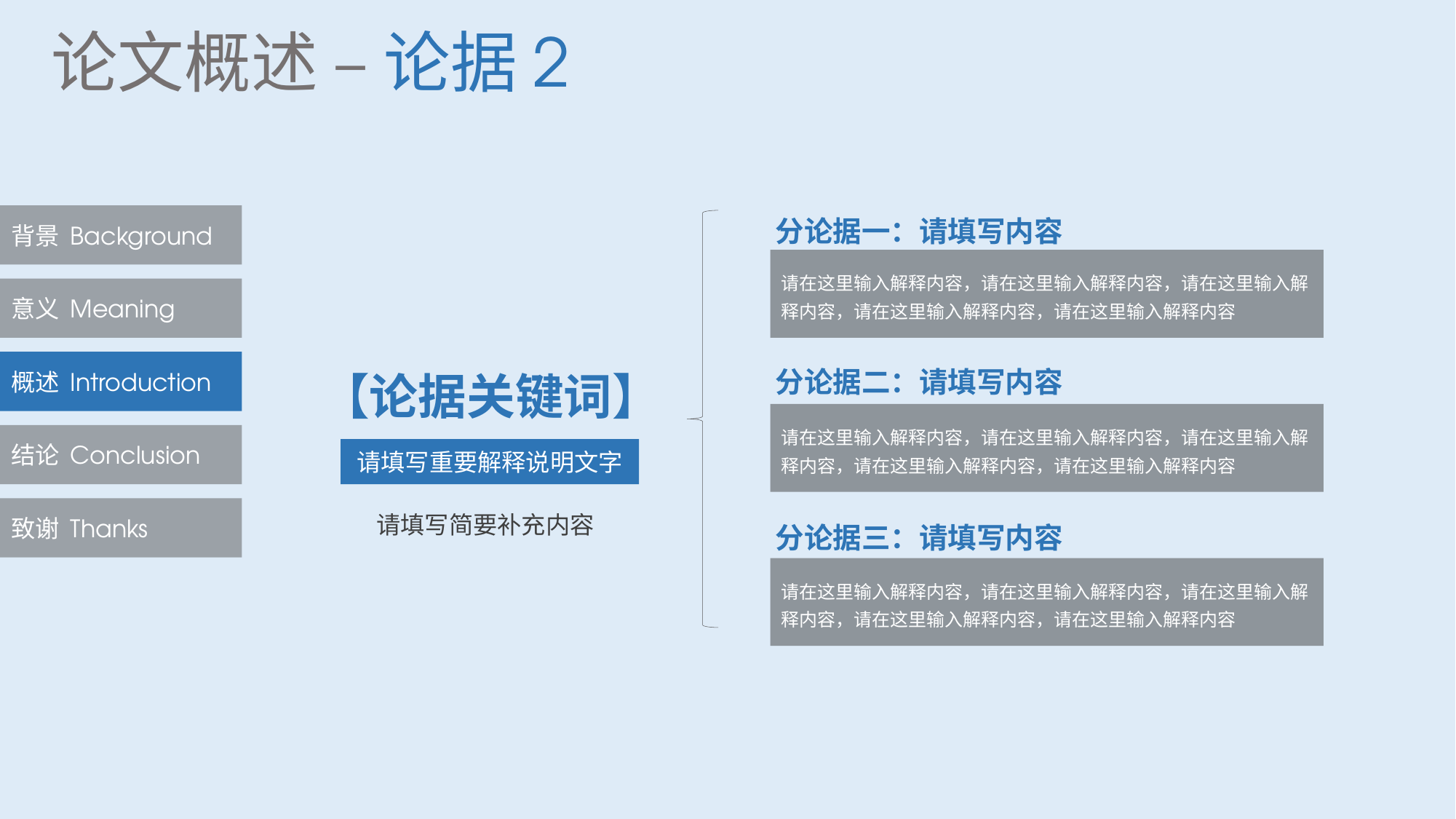

论文概述 – 论据2
分论据一：请填写内容
背景 Background

请在这里输入解释内容，请在这里输入解释内容，请在这里输入解释内容，请在这里输入解释内容，请在这里输入解释内容
意义 Meaning
分论据二：请填写内容
概述 Introduction
【论据关键词】
请在这里输入解释内容，请在这里输入解释内容，请在这里输入解释内容，请在这里输入解释内容，请在这里输入解释内容
结论 Conclusion
请填写重要解释说明文字
致谢 Thanks
分论据三：请填写内容
请填写简要补充内容
请在这里输入解释内容，请在这里输入解释内容，请在这里输入解释内容，请在这里输入解释内容，请在这里输入解释内容